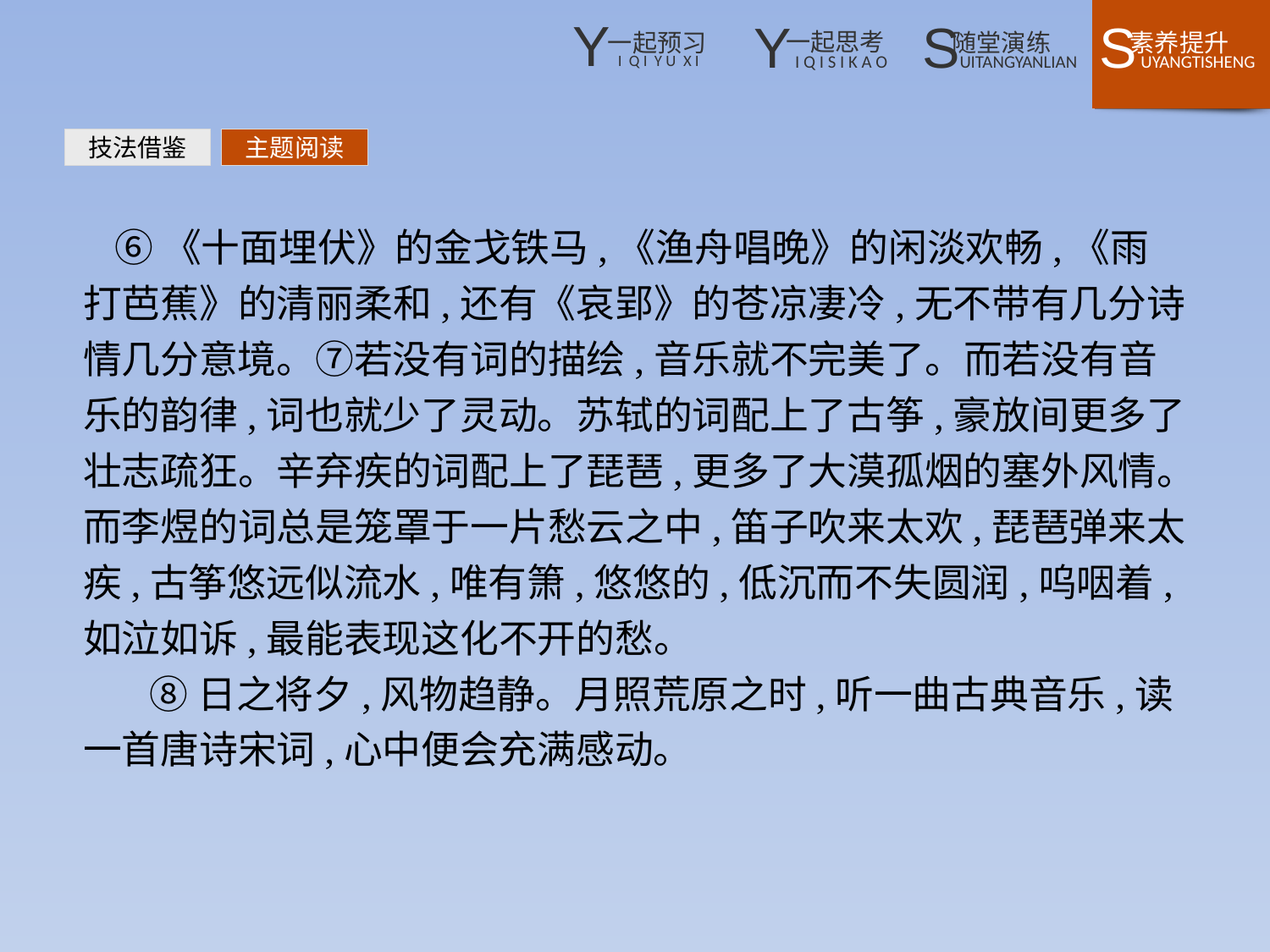

技法借鉴
主题阅读
⑥《十面埋伏》的金戈铁马,《渔舟唱晚》的闲淡欢畅,《雨打芭蕉》的清丽柔和,还有《哀郢》的苍凉凄冷,无不带有几分诗情几分意境。⑦若没有词的描绘,音乐就不完美了。而若没有音乐的韵律,词也就少了灵动。苏轼的词配上了古筝,豪放间更多了壮志疏狂。辛弃疾的词配上了琵琶,更多了大漠孤烟的塞外风情。而李煜的词总是笼罩于一片愁云之中,笛子吹来太欢,琵琶弹来太疾,古筝悠远似流水,唯有箫,悠悠的,低沉而不失圆润,呜咽着,如泣如诉,最能表现这化不开的愁。
    ⑧日之将夕,风物趋静。月照荒原之时,听一曲古典音乐,读一首唐诗宋词,心中便会充满感动。